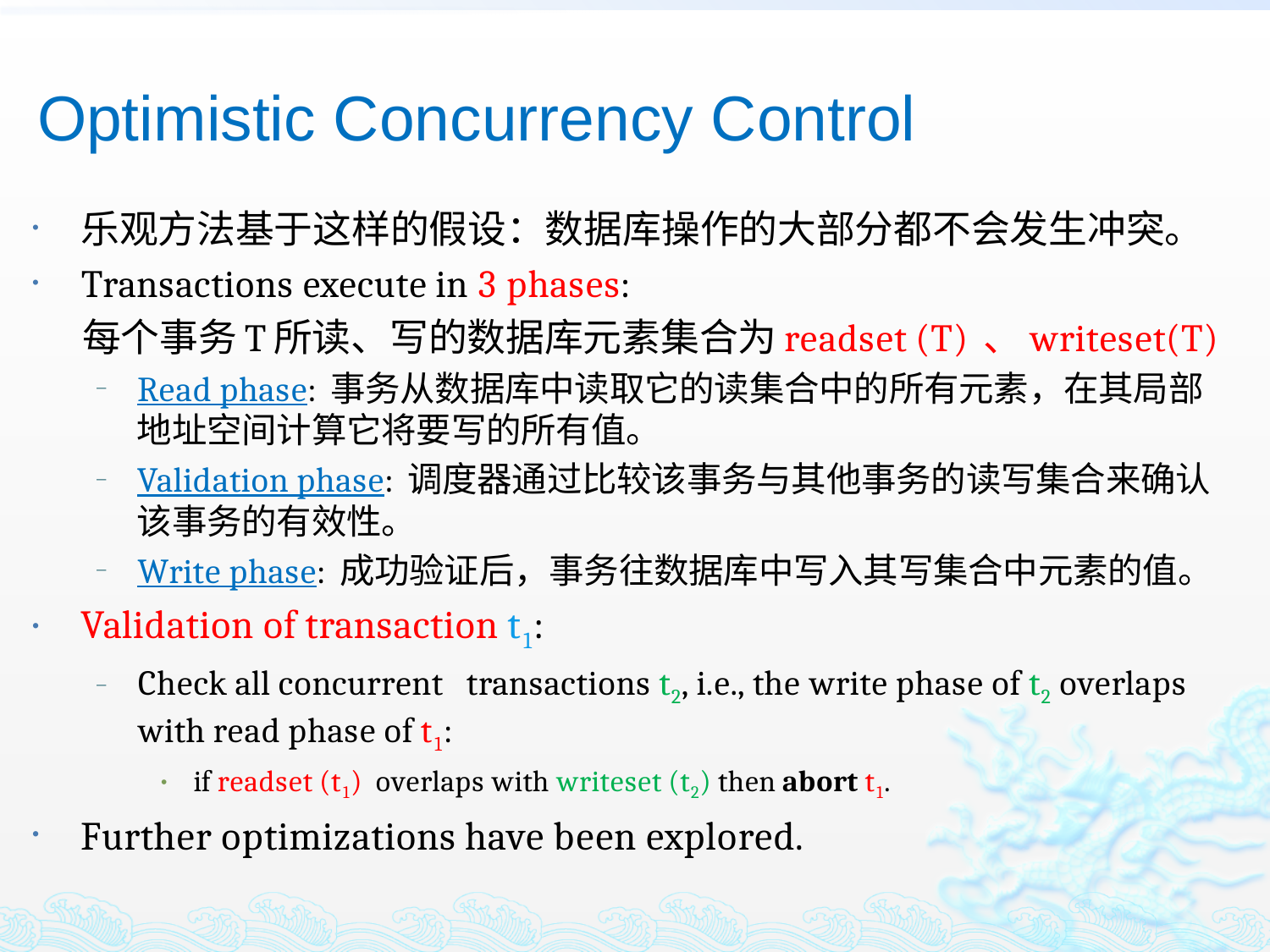

# Optimistic Concurrency Control
乐观方法基于这样的假设：数据库操作的大部分都不会发生冲突。
Transactions execute in 3 phases:
     每个事务T所读、写的数据库元素集合为readset (T) 、writeset(T)
Read phase: 事务从数据库中读取它的读集合中的所有元素，在其局部地址空间计算它将要写的所有值。
Validation phase: 调度器通过比较该事务与其他事务的读写集合来确认该事务的有效性。
Write phase: 成功验证后，事务往数据库中写入其写集合中元素的值。
Validation of transaction t1:
Check all concurrent   transactions t2, i.e., the write phase of t2 overlaps with read phase of t1:
if readset (t1)  overlaps with writeset (t2) then abort t1.
Further optimizations have been explored.